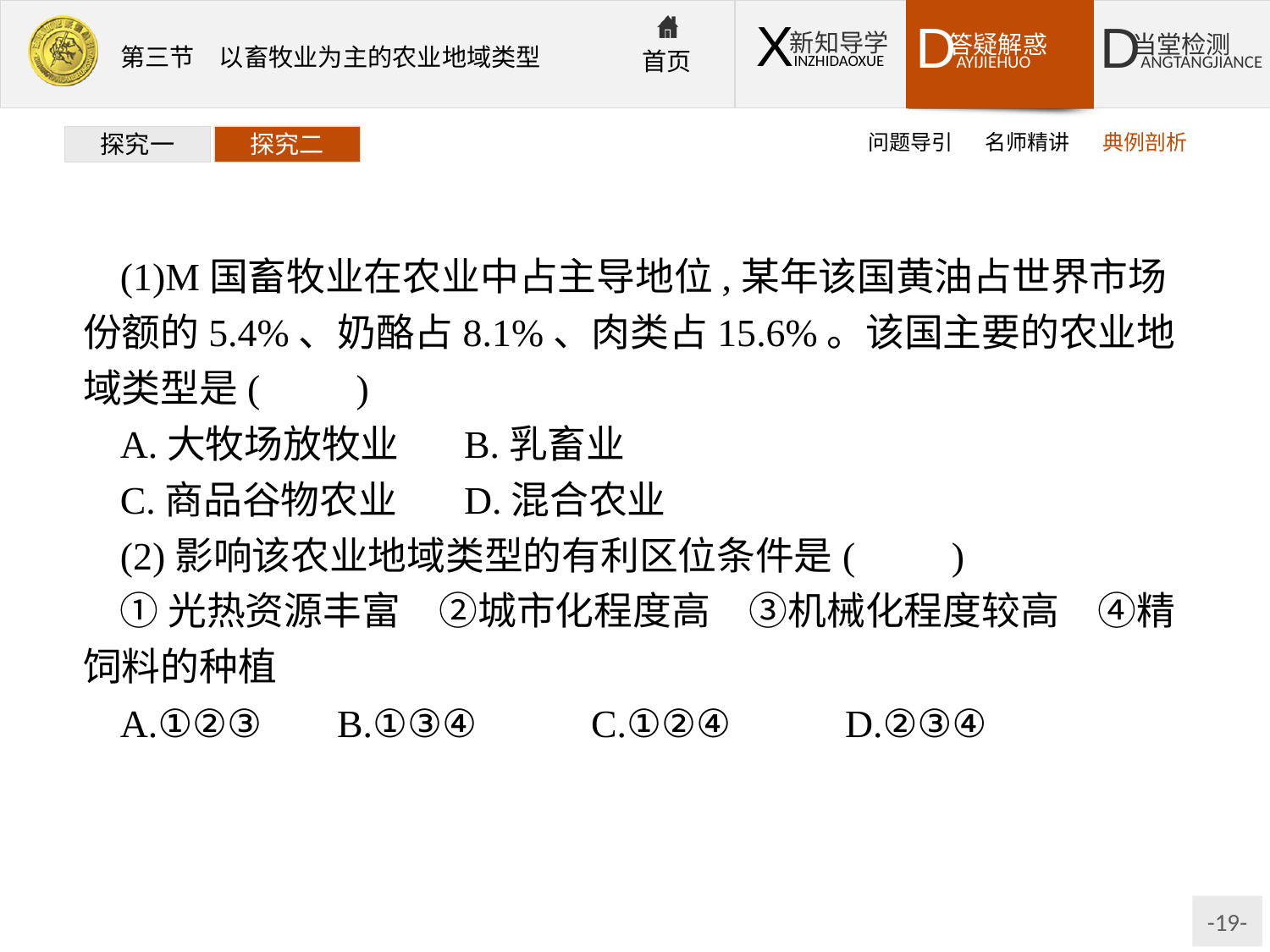

问题导引
名师精讲
典例剖析
探究一
探究二
(1)M国畜牧业在农业中占主导地位,某年该国黄油占世界市场份额的5.4%、奶酪占8.1%、肉类占15.6%。该国主要的农业地域类型是(　　)
A.大牧场放牧业	B.乳畜业
C.商品谷物农业	D.混合农业
(2)影响该农业地域类型的有利区位条件是(　　)
①光热资源丰富　②城市化程度高　③机械化程度较高　④精饲料的种植
A.①②③	B.①③④	C.①②④	D.②③④